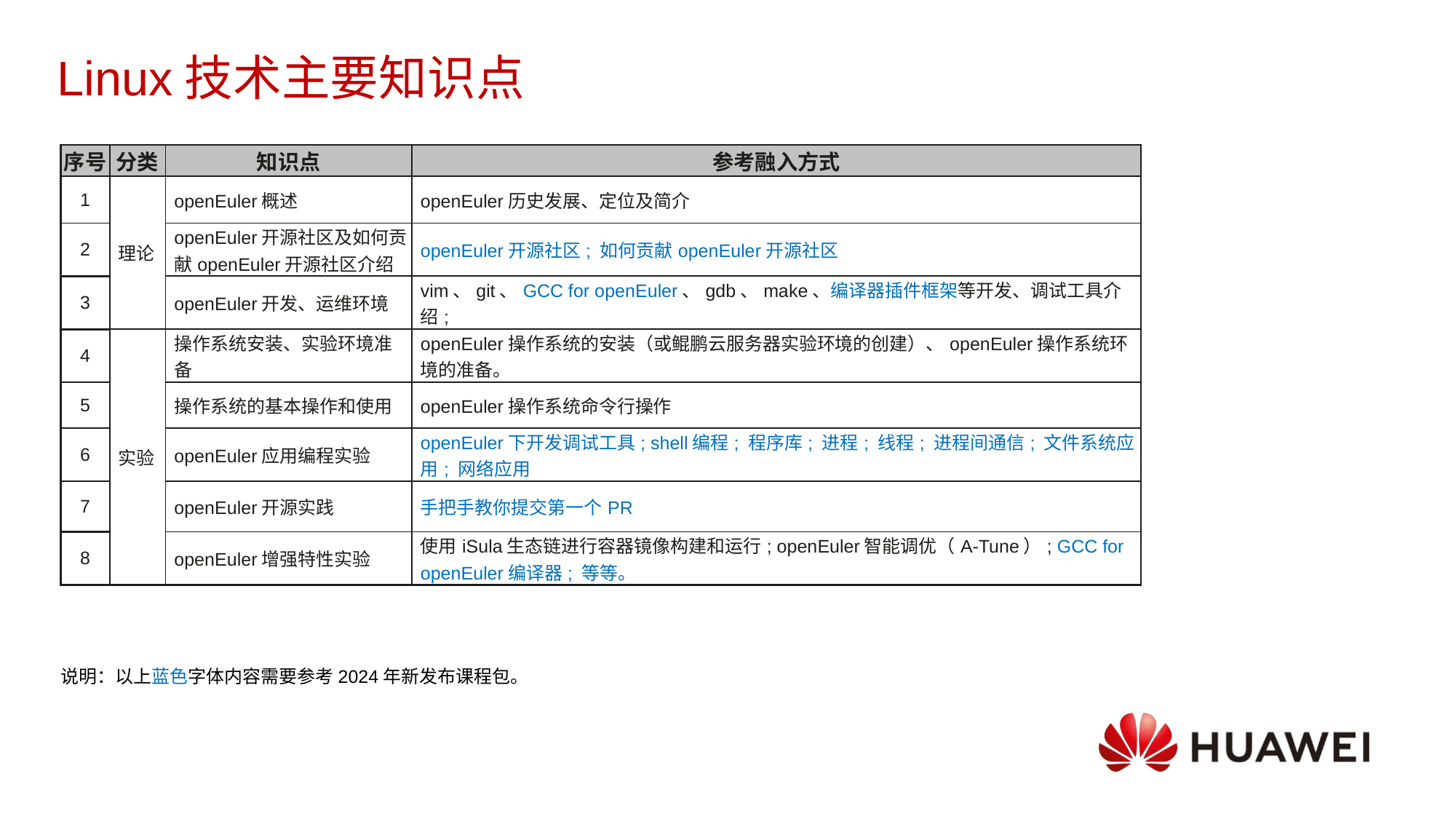

# Linux技术主要知识点
| 序号 | 分类 | 知识点 | 参考融入方式 |
| --- | --- | --- | --- |
| 1 | 理论 | openEuler概述 | openEuler历史发展、定位及简介 |
| 2 |  | openEuler开源社区及如何贡献openEuler开源社区介绍 | openEuler开源社区; 如何贡献openEuler开源社区 |
| 3 |  | openEuler开发、运维环境 | vim、git、GCC for openEuler、gdb、make、编译器插件框架等开发、调试工具介绍; |
| 4 | 实验 | 操作系统安装、实验环境准备 | openEuler操作系统的安装（或鲲鹏云服务器实验环境的创建）、openEuler操作系统环境的准备。 |
| 5 |  | 操作系统的基本操作和使用 | openEuler操作系统命令行操作 |
| 6 |  | openEuler应用编程实验 | openEuler下开发调试工具; shell编程; 程序库; 进程; 线程; 进程间通信; 文件系统应用; 网络应用 |
| 7 |  | openEuler开源实践 | 手把手教你提交第一个PR |
| 8 |  | openEuler增强特性实验 | 使用iSula生态链进行容器镜像构建和运行; openEuler智能调优（A-Tune）; GCC for openEuler编译器; 等等。 |
说明：以上蓝色字体内容需要参考2024年新发布课程包。